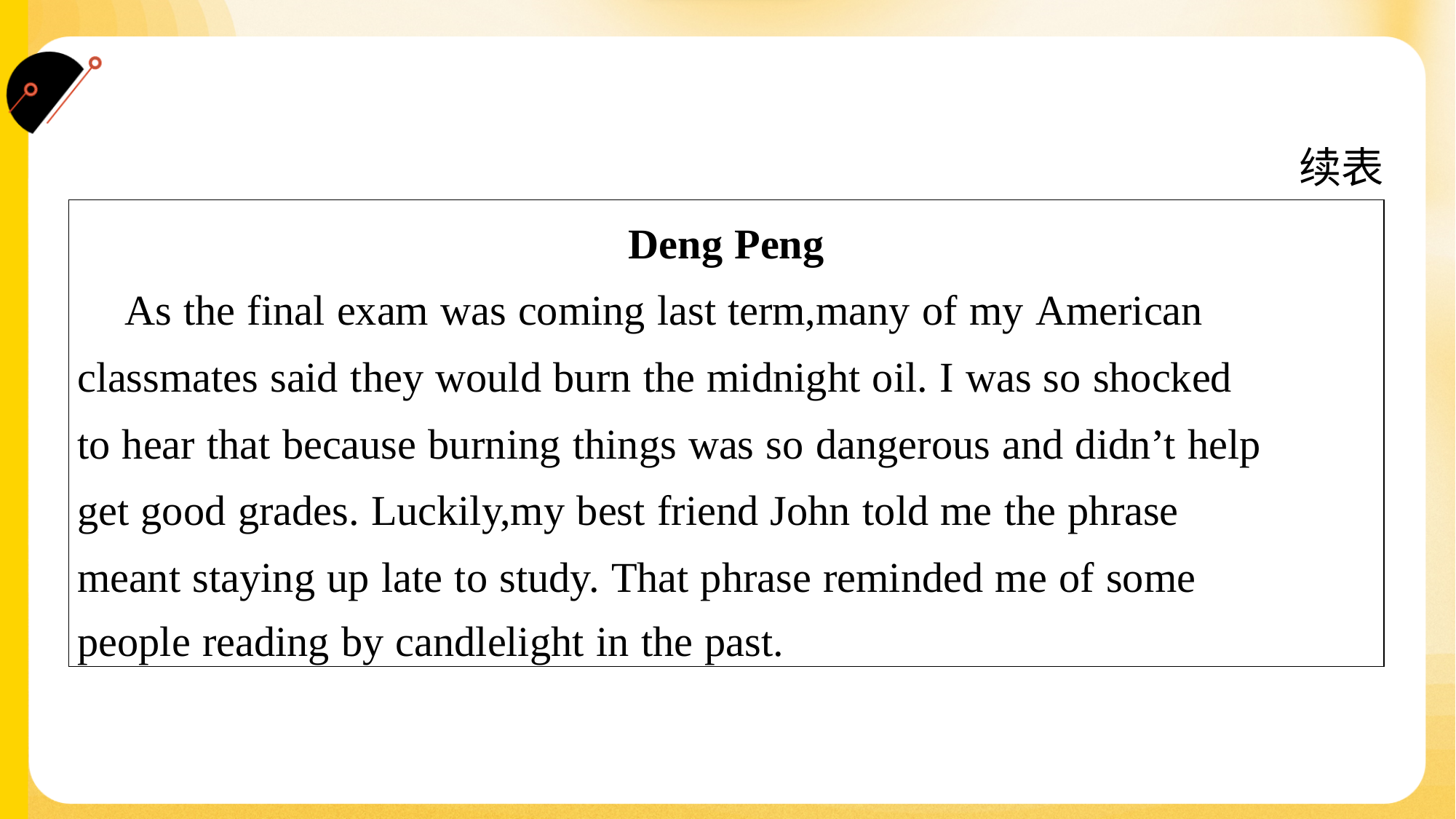

续表
| Deng Peng As the final exam was coming last term,many of my American classmates said they would burn the midnight oil. I was so shocked to hear that because burning things was so dangerous and didn’t help get good grades. Luckily,my best friend John told me the phrase meant staying up late to study. That phrase reminded me of some people reading by candlelight in the past. |
| --- |